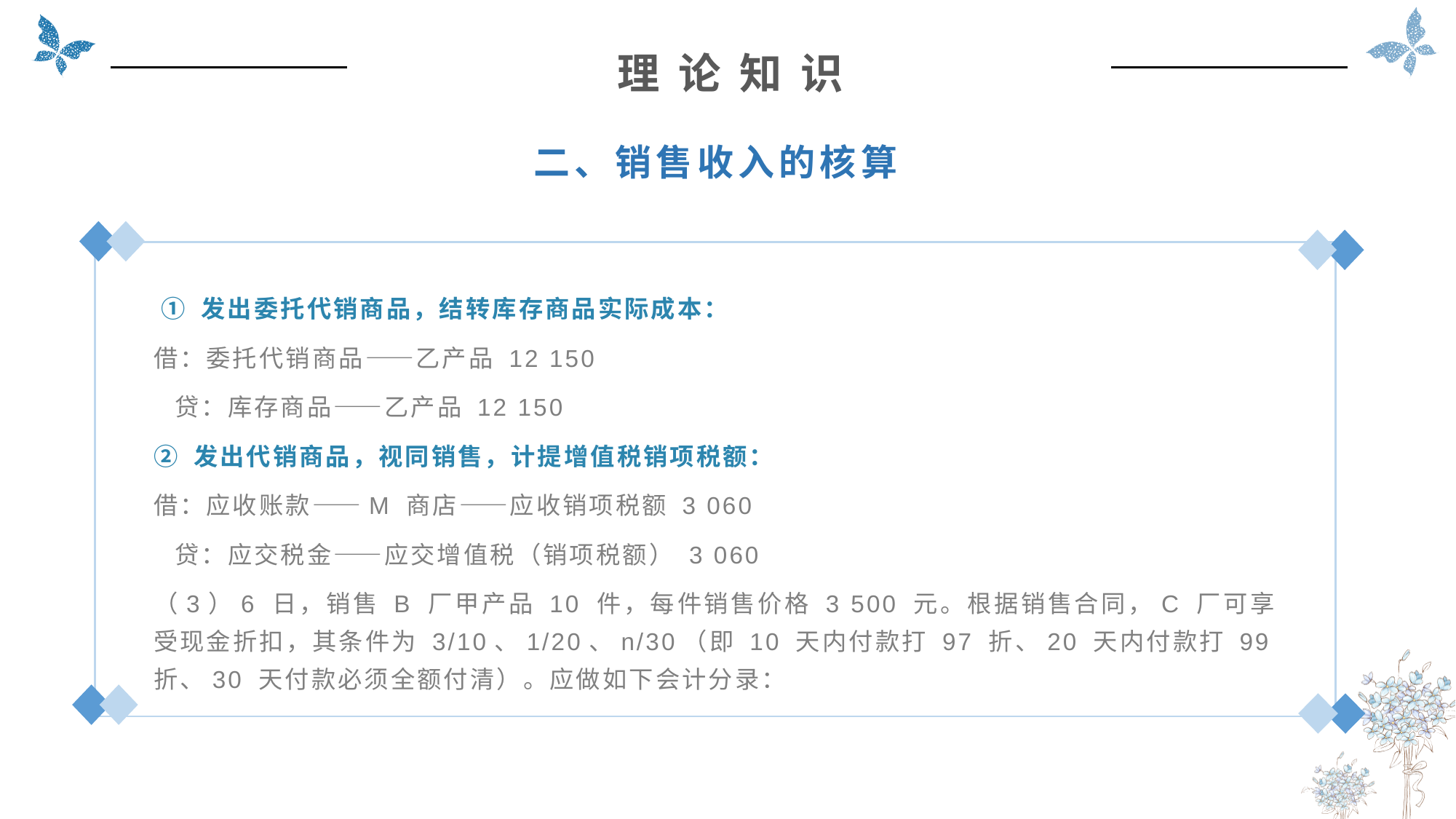

理 论 知 识
二、销售收入的核算

 ① 发出委托代销商品，结转库存商品实际成本：
借：委托代销商品——乙产品 12 150
  贷：库存商品——乙产品 12 150
② 发出代销商品，视同销售，计提增值税销项税额：
借：应收账款——M 商店——应收销项税额 3 060
  贷：应交税金——应交增值税（销项税额） 3 060
（3）6 日，销售 B 厂甲产品 10 件，每件销售价格 3 500 元。根据销售合同，C 厂可享受现金折扣，其条件为 3/10、1/20、n/30（即 10 天内付款打 97 折、20 天内付款打 99折、30 天付款必须全额付清）。应做如下会计分录：